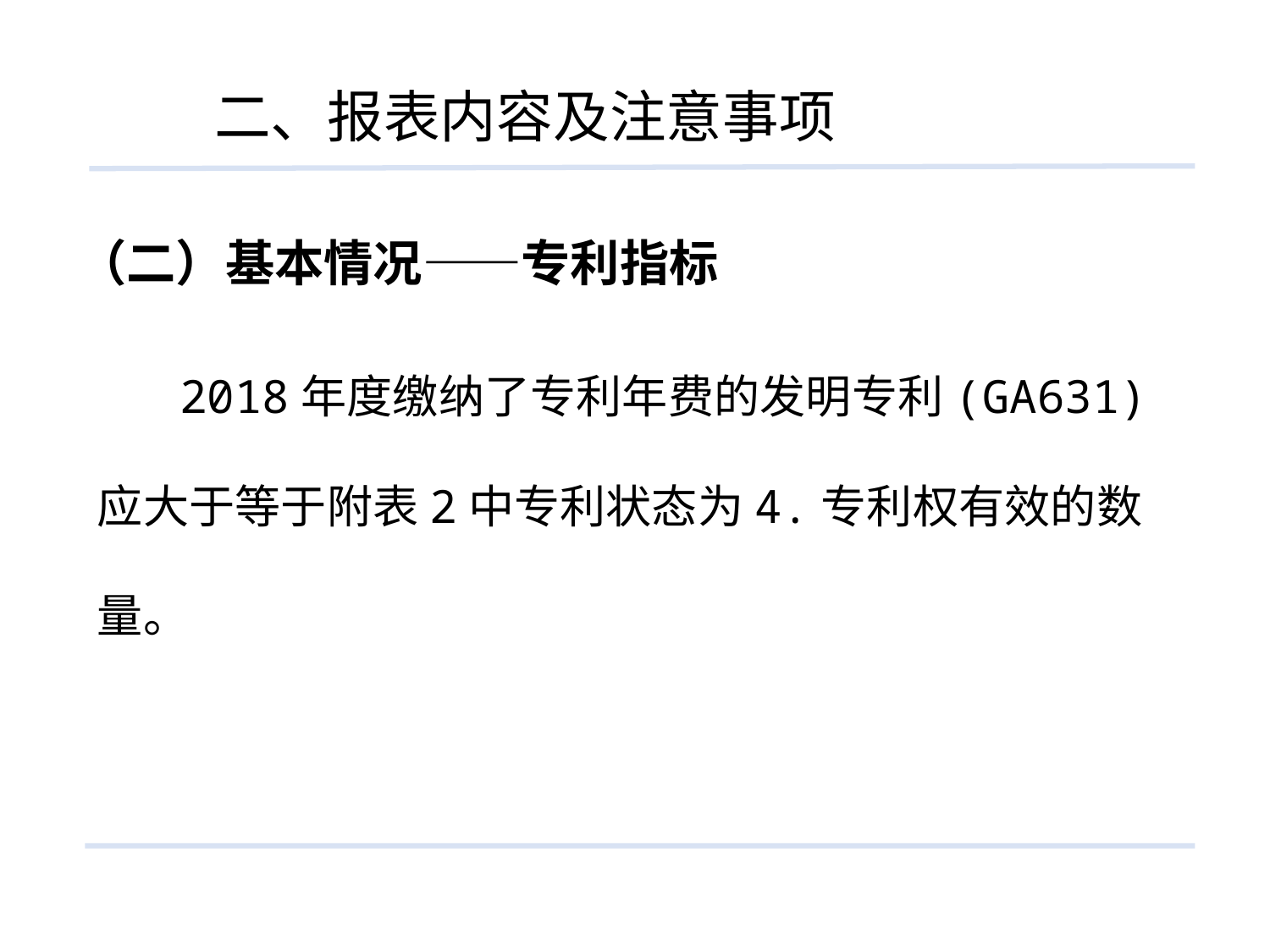

二、报表内容及注意事项

（二）基本情况——专利指标
   2018年度缴纳了专利年费的发明专利(GA631)应大于等于附表2中专利状态为4.专利权有效的数量。